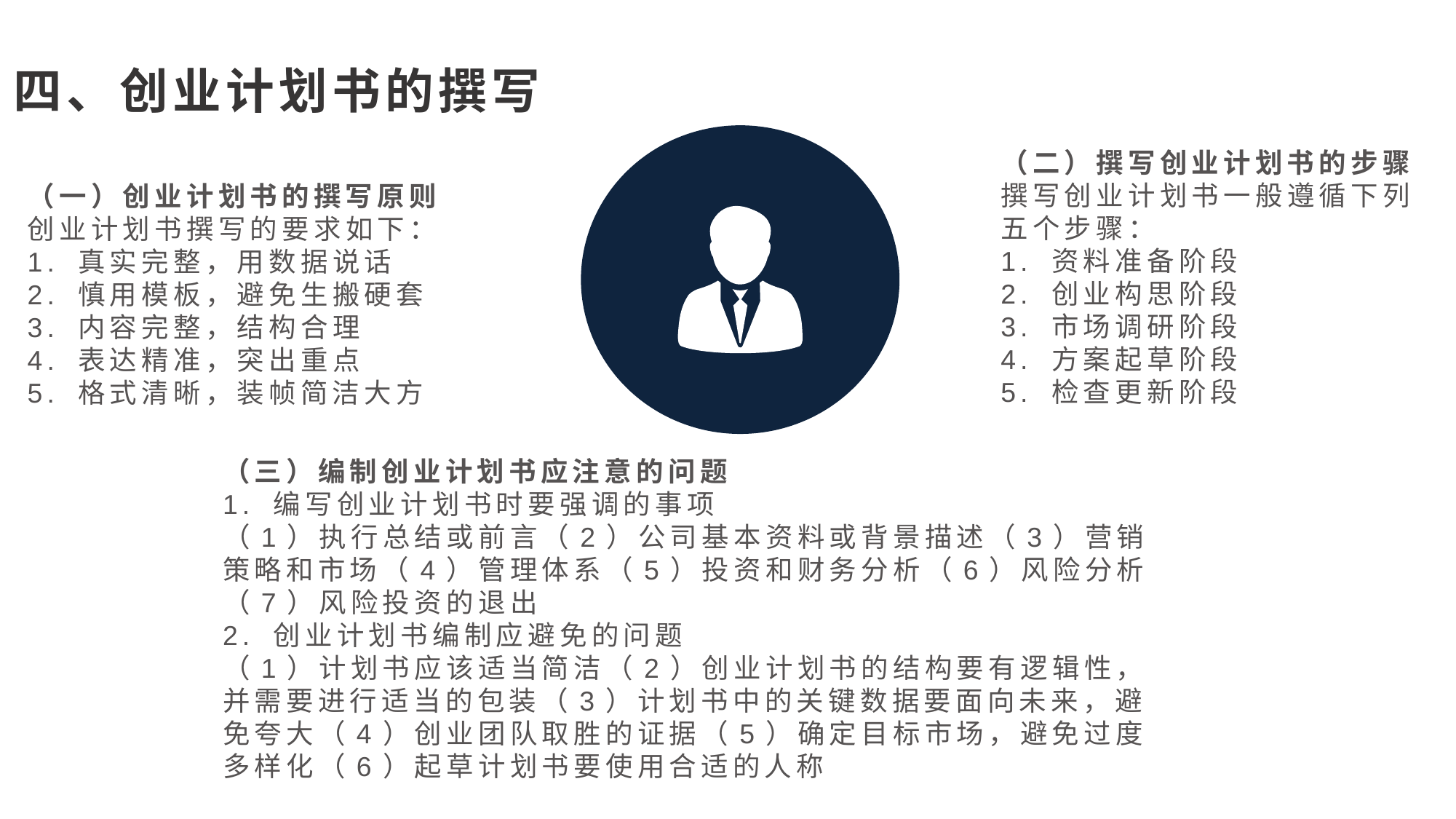

四、创业计划书的撰写

（二）撰写创业计划书的步骤
撰写创业计划书一般遵循下列五个步骤：
1. 资料准备阶段
2. 创业构思阶段
3. 市场调研阶段
4. 方案起草阶段
5. 检查更新阶段

（一）创业计划书的撰写原则
创业计划书撰写的要求如下：
1. 真实完整，用数据说话
2. 慎用模板，避免生搬硬套
3. 内容完整，结构合理
4. 表达精准，突出重点
5. 格式清晰，装帧简洁大方

（三）编制创业计划书应注意的问题
1. 编写创业计划书时要强调的事项
（1）执行总结或前言（2）公司基本资料或背景描述（3）营销策略和市场（4）管理体系（5）投资和财务分析（6）风险分析（7）风险投资的退出
2. 创业计划书编制应避免的问题
（1）计划书应该适当简洁（2）创业计划书的结构要有逻辑性，并需要进行适当的包装（3）计划书中的关键数据要面向未来，避免夸大（4）创业团队取胜的证据（5）确定目标市场，避免过度多样化（6）起草计划书要使用合适的人称